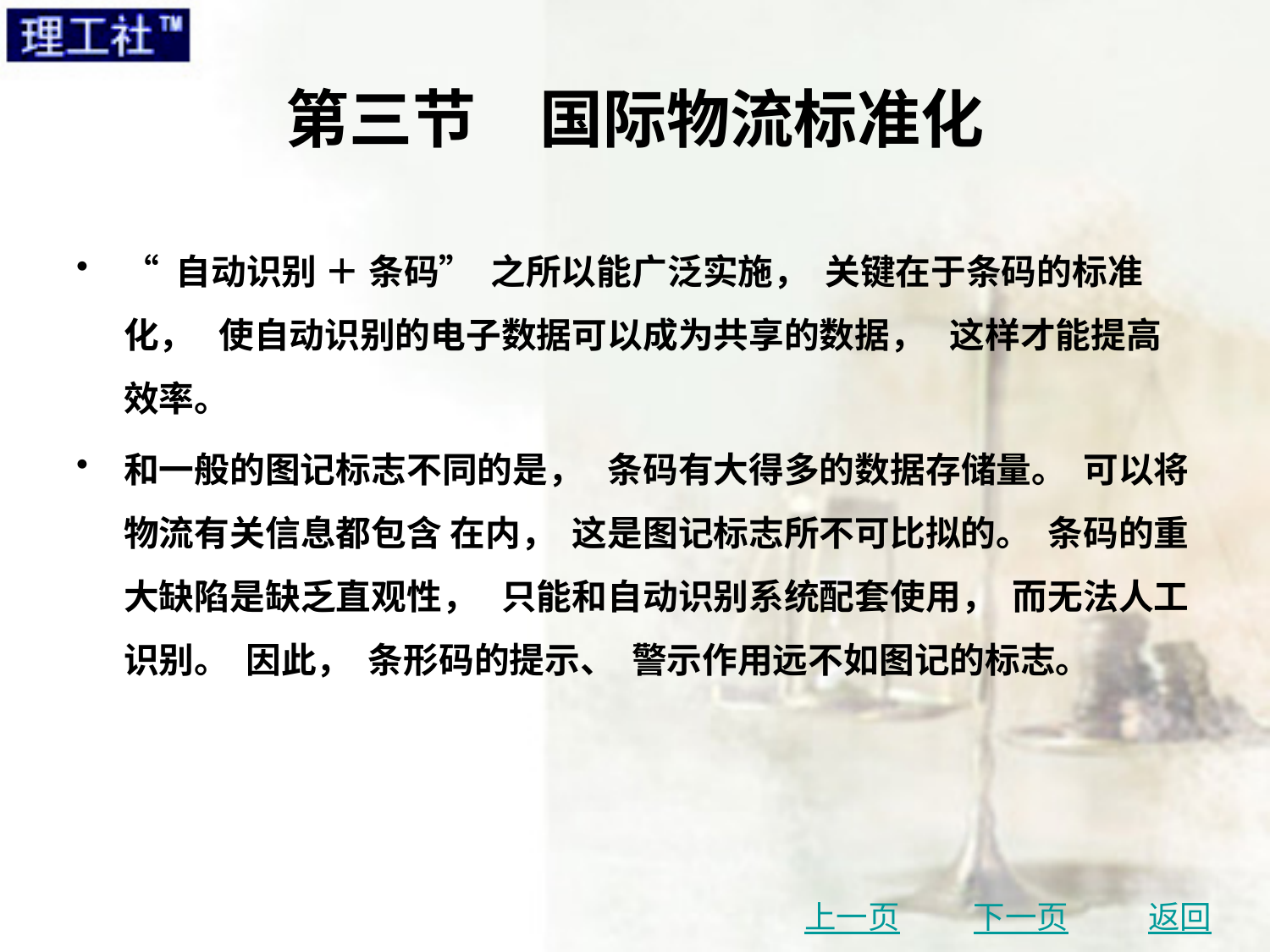

# 第三节　国际物流标准化
“ 自动识别 ＋ 条码”  之所以能广泛实施，  关键在于条码的标准化，   使自动识别的电子数据可以成为共享的数据，   这样才能提高效率。
和一般的图记标志不同的是，   条码有大得多的数据存储量。  可以将物流有关信息都包含 在内，  这是图记标志所不可比拟的。  条码的重大缺陷是缺乏直观性，   只能和自动识别系统配套使用，  而无法人工识别。  因此，  条形码的提示、  警示作用远不如图记的标志。

上一页
下一页
返回